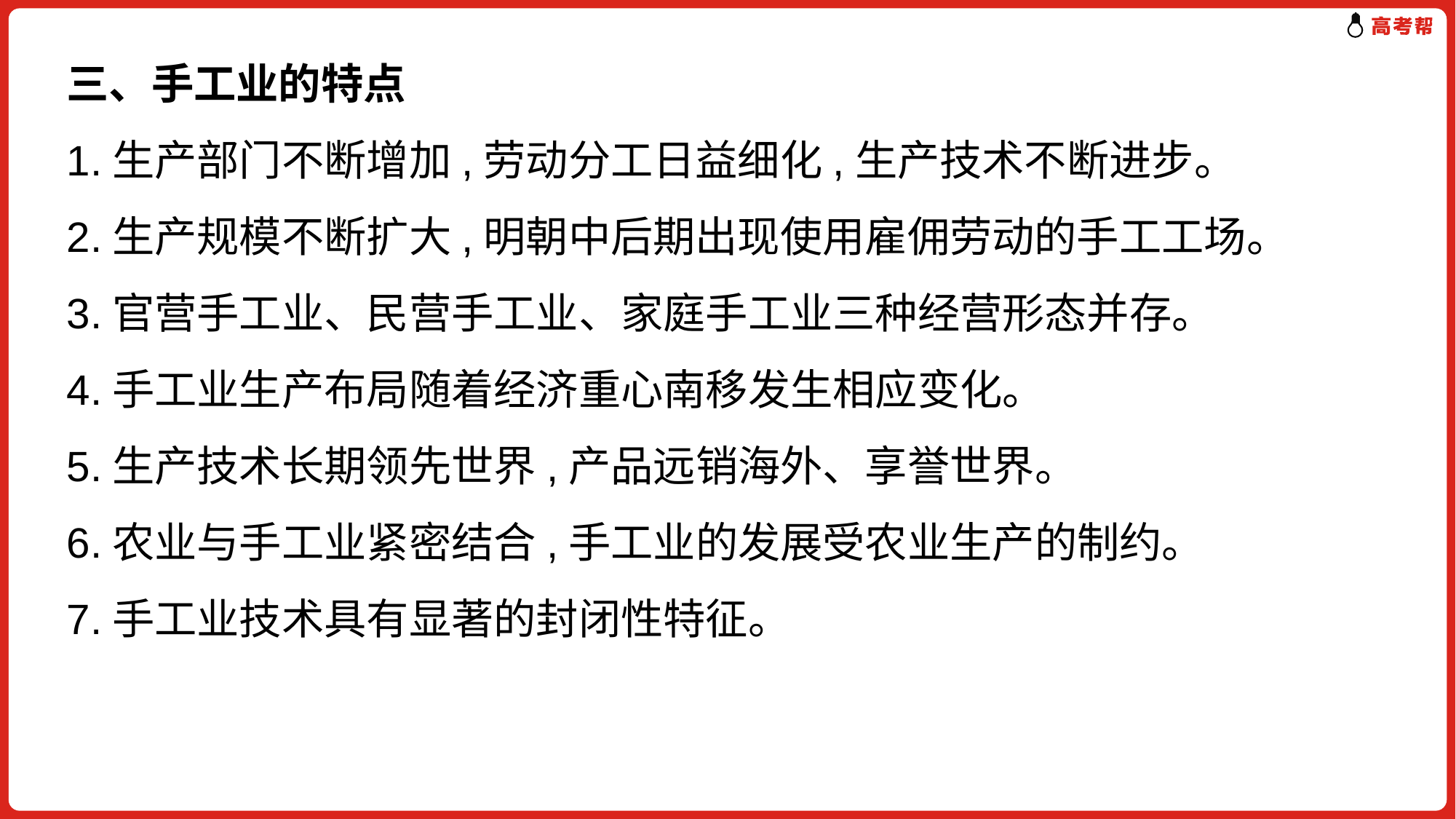

三、手工业的特点
1.生产部门不断增加,劳动分工日益细化,生产技术不断进步。
2.生产规模不断扩大,明朝中后期出现使用雇佣劳动的手工工场。
3.官营手工业、民营手工业、家庭手工业三种经营形态并存。
4.手工业生产布局随着经济重心南移发生相应变化。
5.生产技术长期领先世界,产品远销海外、享誉世界。
6.农业与手工业紧密结合,手工业的发展受农业生产的制约。
7.手工业技术具有显著的封闭性特征。